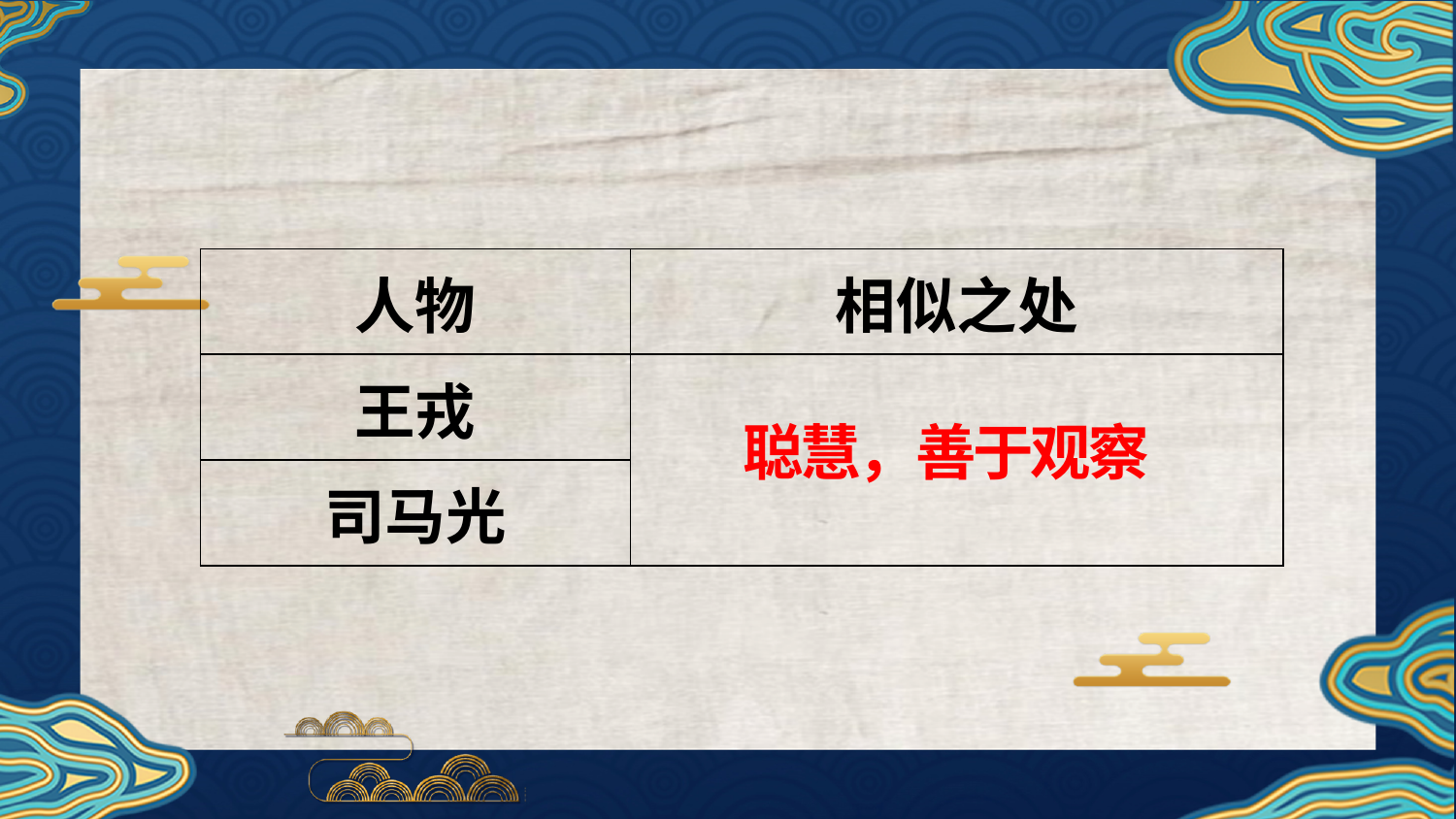

| 人物 | 相似之处 |
| --- | --- |
| 王戎 |  |
| 司马光 |  |
聪慧，善于观察